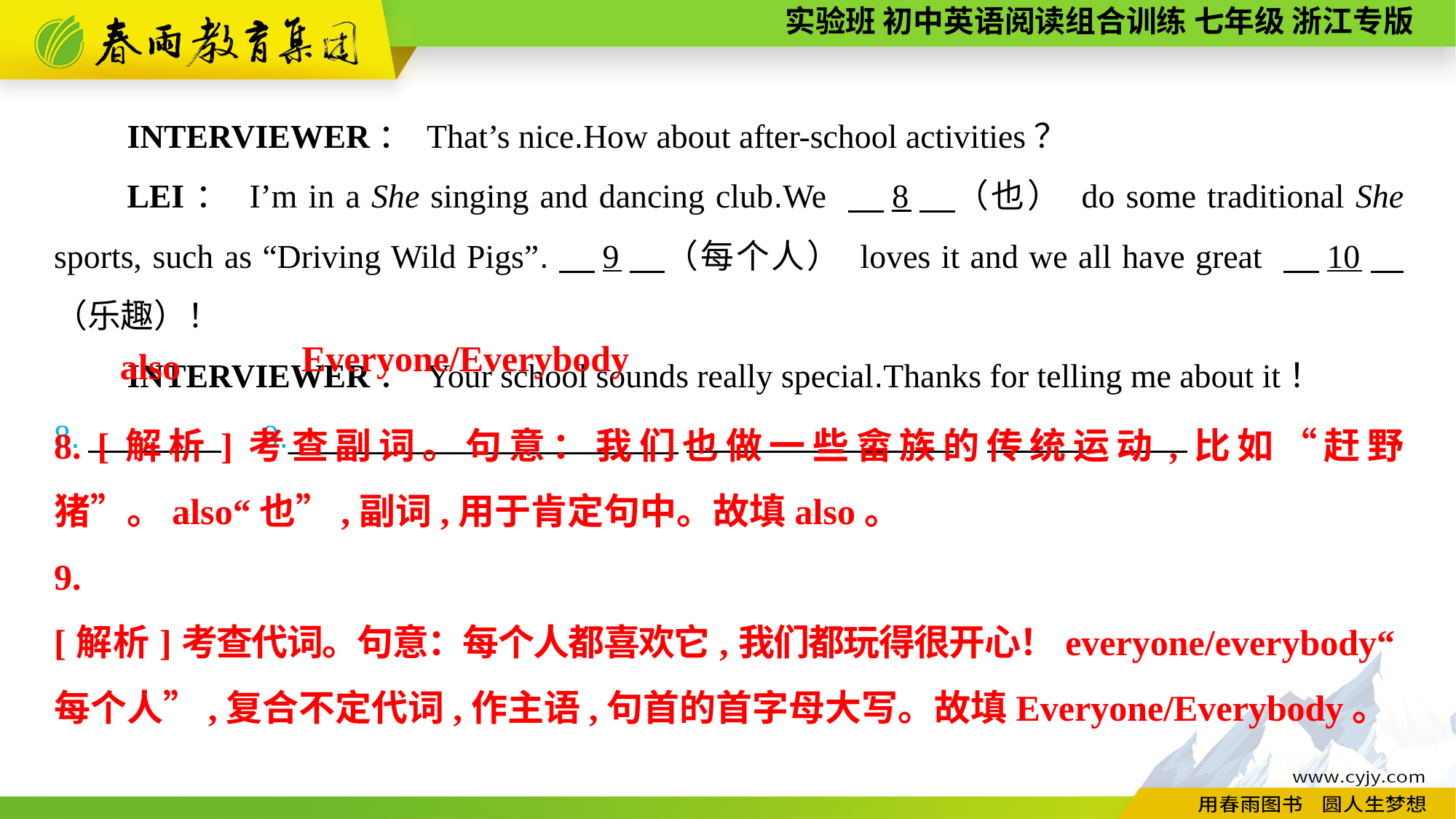

INTERVIEWER： That’s nice.How about after-school activities？
LEI： I’m in a She singing and dancing club.We 　8　（也） do some traditional She sports, such as “Driving Wild Pigs”.　9　（每个人） loves it and we all have great 　10　（乐趣）！
INTERVIEWER： Your school sounds really special.Thanks for telling me about it！
8.　　　　　9._____________________
Everyone/Everybody
also
8. [解析]考查副词。句意：我们也做一些畲族的传统运动,比如“赶野猪”。also“也”,副词,用于肯定句中。故填also。
9. [解析]考查代词。句意：每个人都喜欢它,我们都玩得很开心！everyone/everybody“每个人”,复合不定代词,作主语,句首的首字母大写。故填Everyone/Everybody。